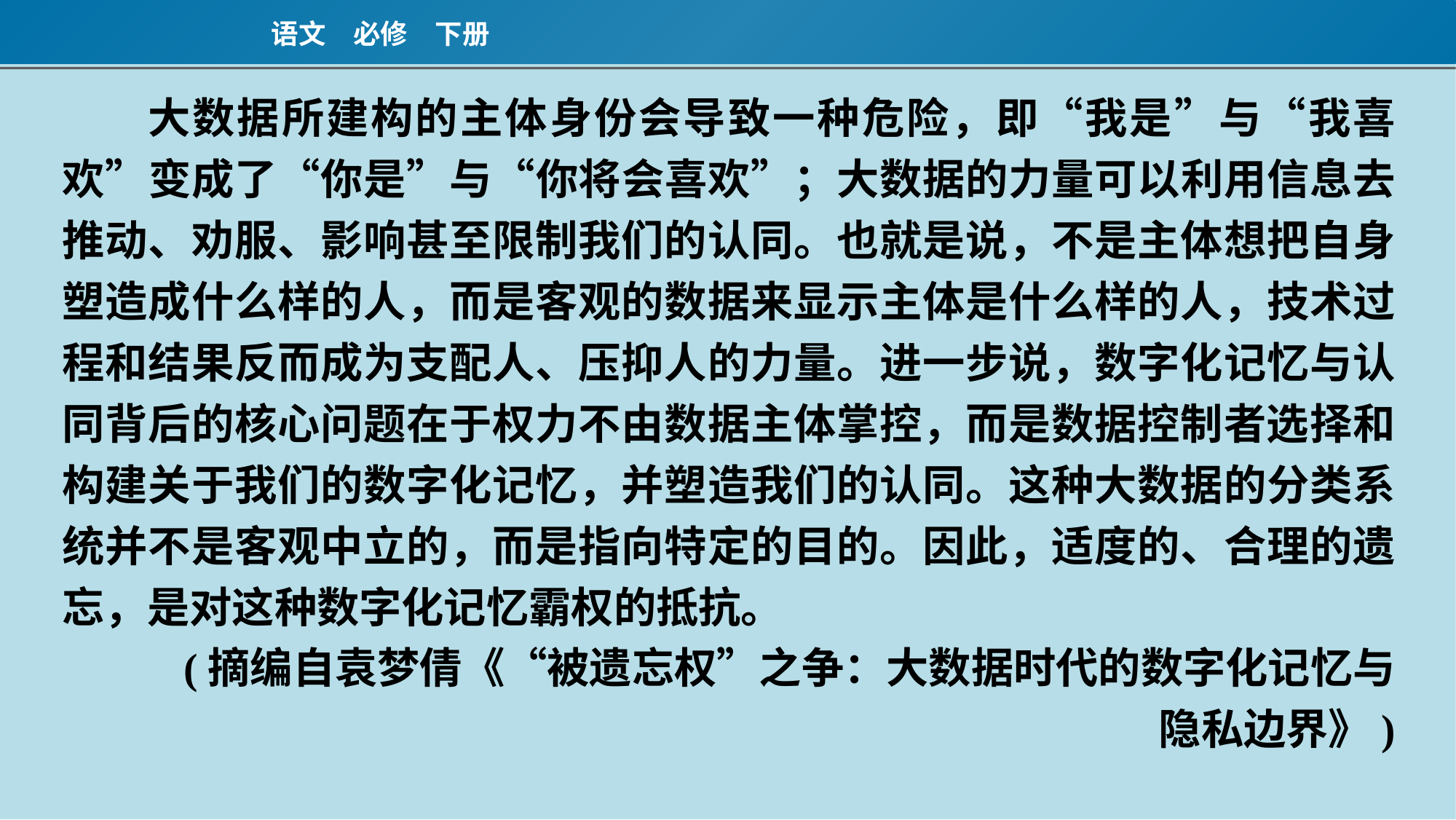

大数据所建构的主体身份会导致一种危险，即“我是”与“我喜欢”变成了“你是”与“你将会喜欢”；大数据的力量可以利用信息去推动、劝服、影响甚至限制我们的认同。也就是说，不是主体想把自身塑造成什么样的人，而是客观的数据来显示主体是什么样的人，技术过程和结果反而成为支配人、压抑人的力量。进一步说，数字化记忆与认同背后的核心问题在于权力不由数据主体掌控，而是数据控制者选择和构建关于我们的数字化记忆，并塑造我们的认同。这种大数据的分类系统并不是客观中立的，而是指向特定的目的。因此，适度的、合理的遗忘，是对这种数字化记忆霸权的抵抗。
(摘编自袁梦倩《“被遗忘权”之争：大数据时代的数字化记忆与隐私边界》)